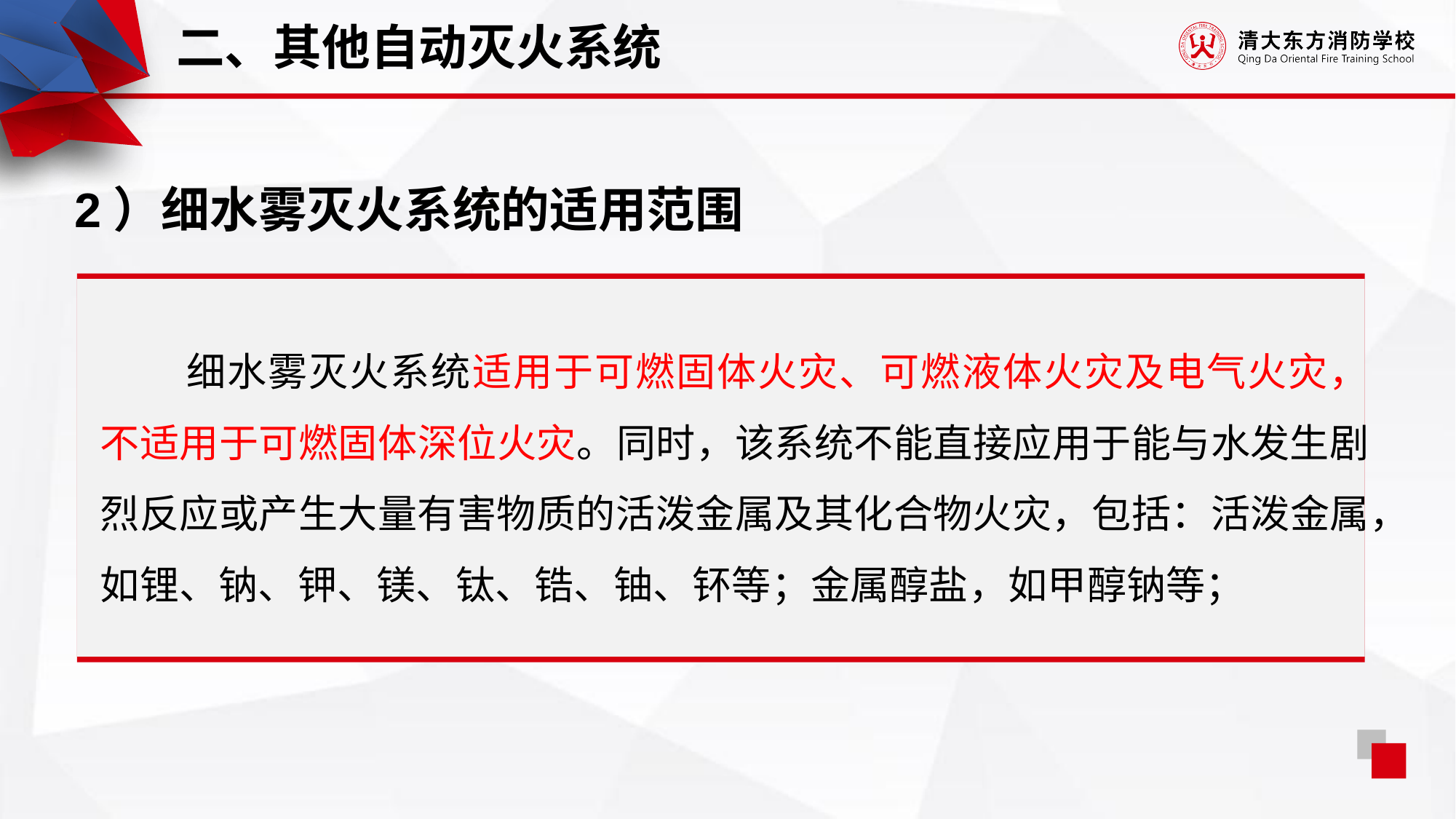

二、其他自动灭火系统

2）细水雾灭火系统的适用范围

细水雾灭火系统适用于可燃固体火灾、可燃液体火灾及电气火灾，不适用于可燃固体深位火灾。同时，该系统不能直接应用于能与水发生剧烈反应或产生大量有害物质的活泼金属及其化合物火灾，包括：活泼金属，如锂、钠、钾、镁、钛、锆、铀、钚等；金属醇盐，如甲醇钠等；